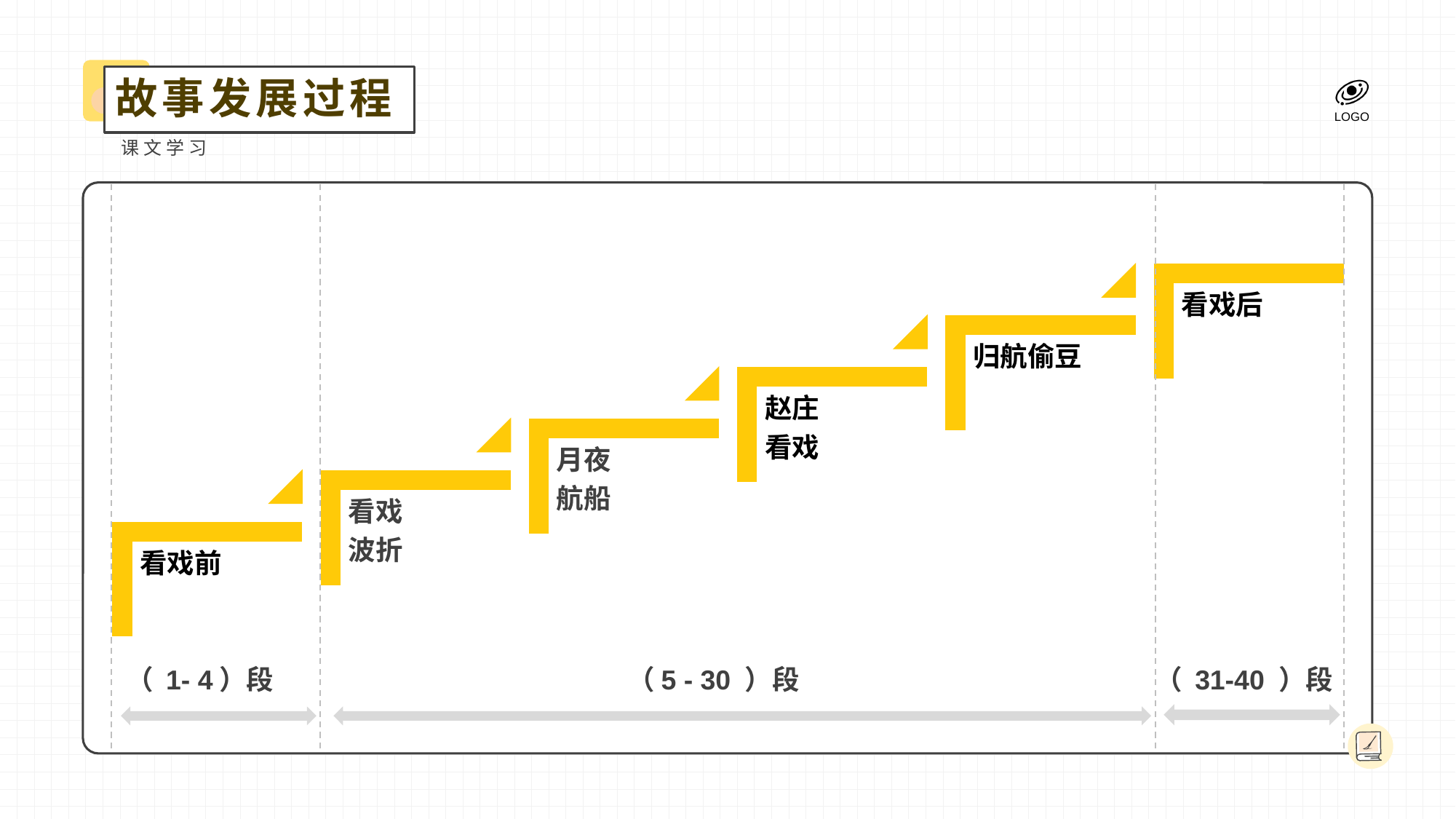

故事发展过程
课文学习

看戏前

看戏
波折

月夜
航船

赵庄
看戏

归航偷豆

看戏后
（ 1- 4）段
（5 - 30 ）段
（ 31-40 ）段